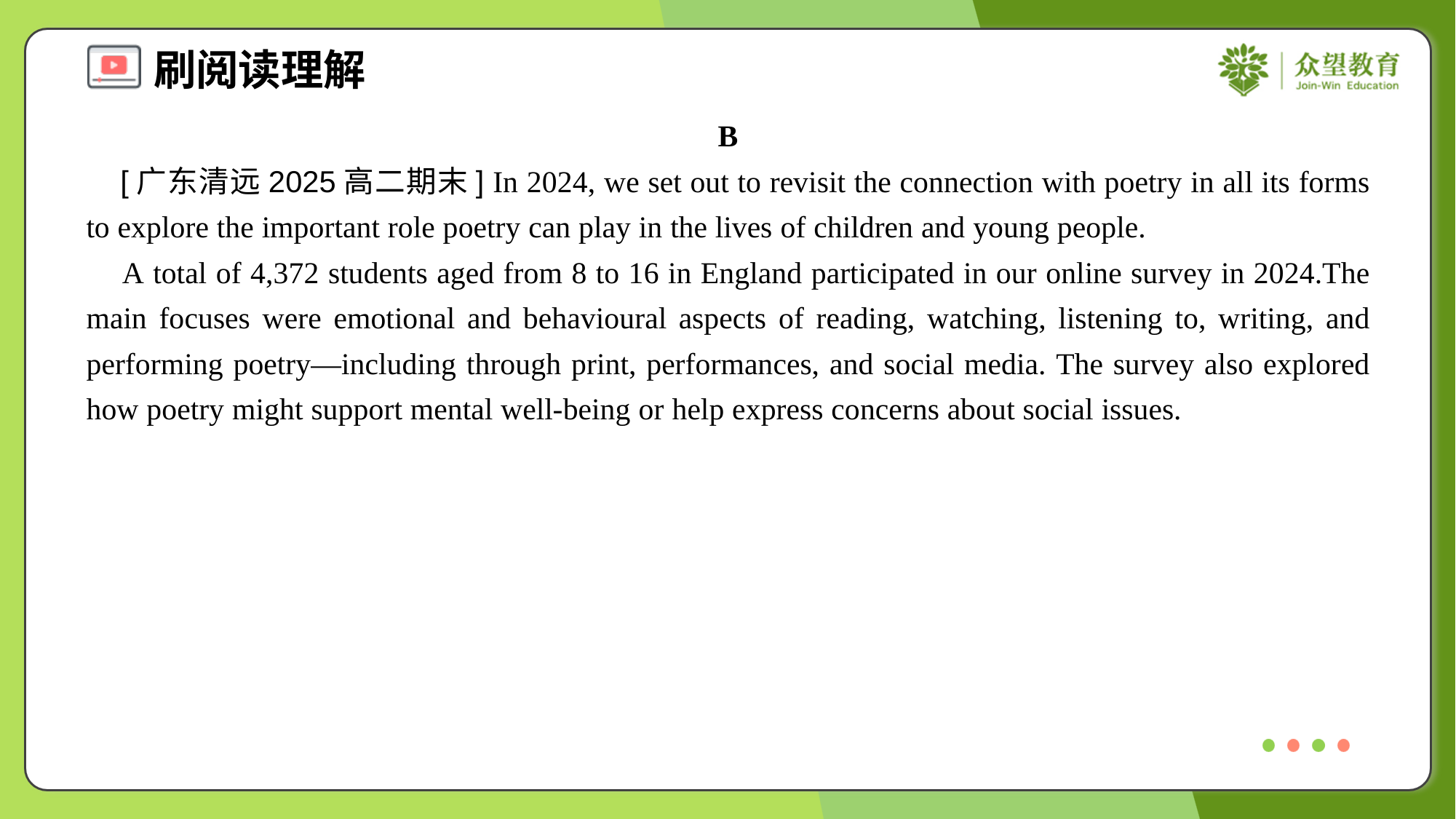

B
    [广东清远2025高二期末] In 2024, we set out to revisit the connection with poetry in all its forms to explore the important role poetry can play in the lives of children and young people.
    A total of 4,372 students aged from 8 to 16 in England participated in our online survey in 2024.The main focuses were emotional and behavioural aspects of reading, watching, listening to, writing, and performing poetry—including through print, performances, and social media. The survey also explored how poetry might support mental well-being or help express concerns about social issues.